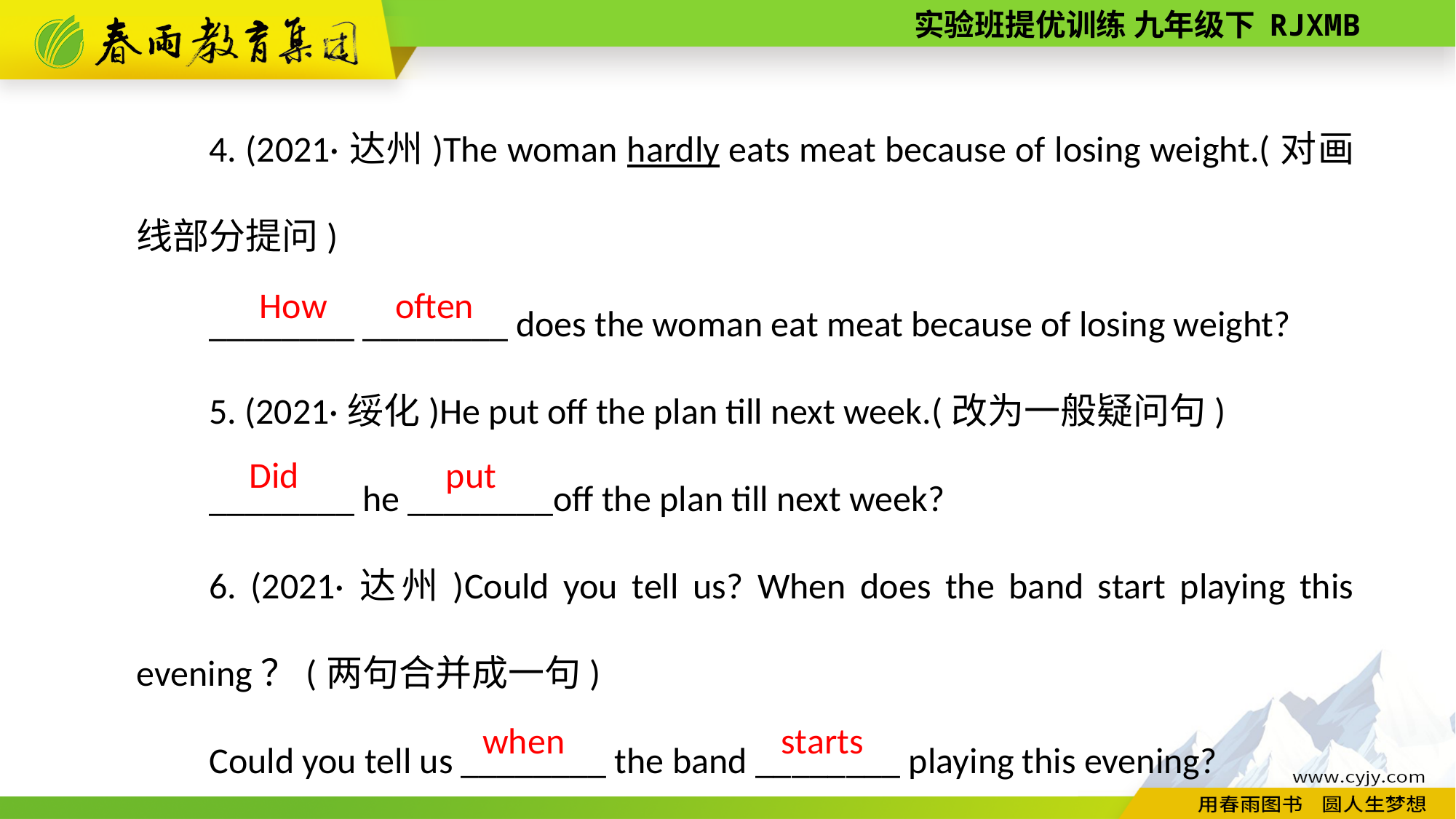

4. (2021·达州)The woman hardly eats meat because of losing weight.(对画线部分提问)
________ ________ does the woman eat meat because of losing weight?
5. (2021·绥化)He put off the plan till next week.(改为一般疑问句)
________ he ________off the plan till next week?
6. (2021·达州)Could you tell us? When does the band start playing this evening？(两句合并成一句)
Could you tell us ________ the band ________ playing this evening?
How
often
Did
put
when
starts